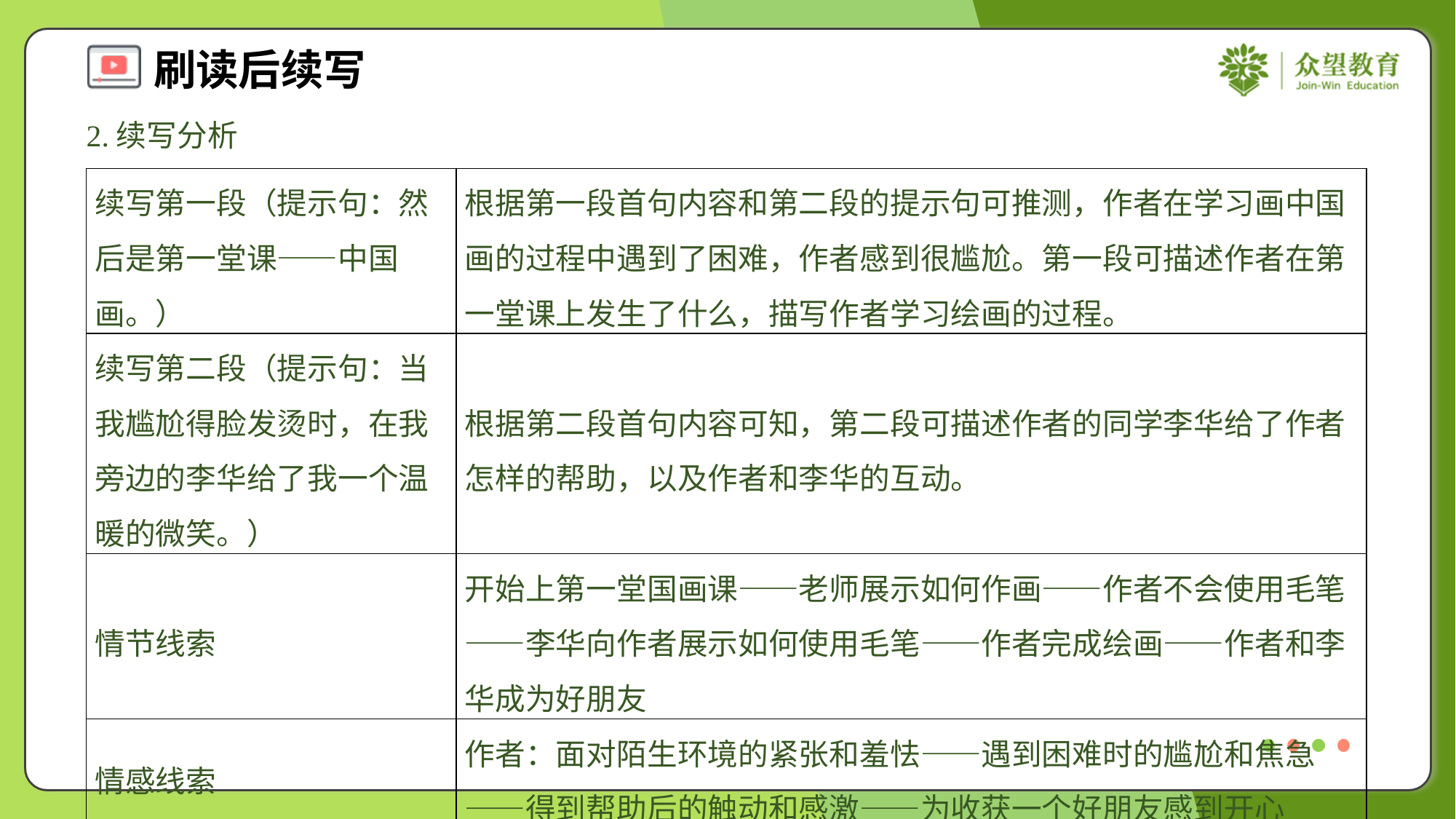

2.续写分析
| 续写第一段（提示句：然后是第一堂课——中国画。） | 根据第一段首句内容和第二段的提示句可推测，作者在学习画中国画的过程中遇到了困难，作者感到很尴尬。第一段可描述作者在第一堂课上发生了什么，描写作者学习绘画的过程。 |
| --- | --- |
| 续写第二段（提示句：当我尴尬得脸发烫时，在我旁边的李华给了我一个温暖的微笑。） | 根据第二段首句内容可知，第二段可描述作者的同学李华给了作者怎样的帮助，以及作者和李华的互动。 |
| 情节线索 | 开始上第一堂国画课——老师展示如何作画——作者不会使用毛笔——李华向作者展示如何使用毛笔——作者完成绘画——作者和李华成为好朋友 |
| 情感线索 | 作者：面对陌生环境的紧张和羞怯——遇到困难时的尴尬和焦急——得到帮助后的触动和感激——为收获一个好朋友感到开心 |